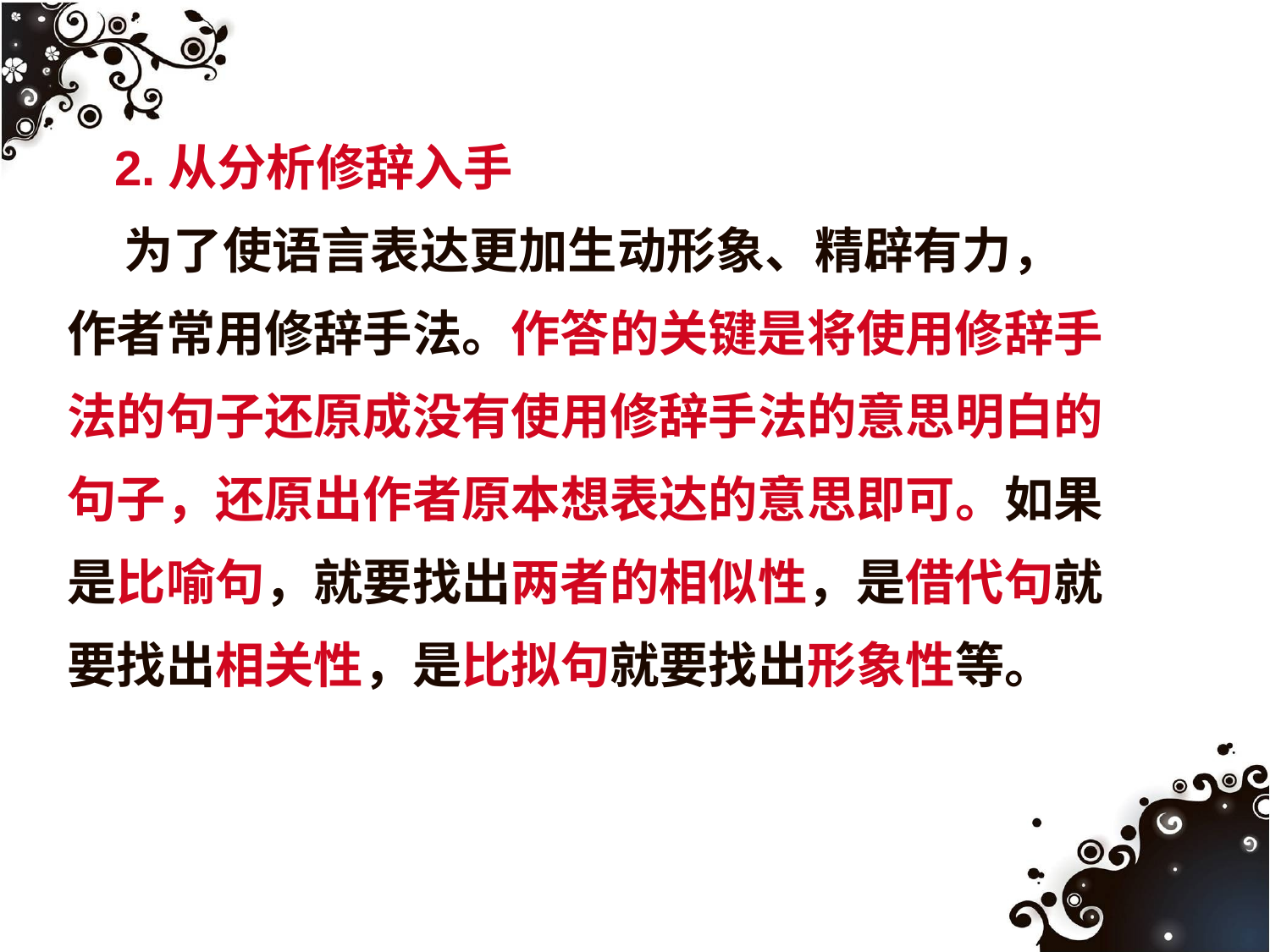

2.从分析修辞入手
    为了使语言表达更加生动形象、精辟有力，
作者常用修辞手法。作答的关键是将使用修辞手
法的句子还原成没有使用修辞手法的意思明白的
句子，还原出作者原本想表达的意思即可。如果
是比喻句，就要找出两者的相似性，是借代句就
要找出相关性，是比拟句就要找出形象性等。